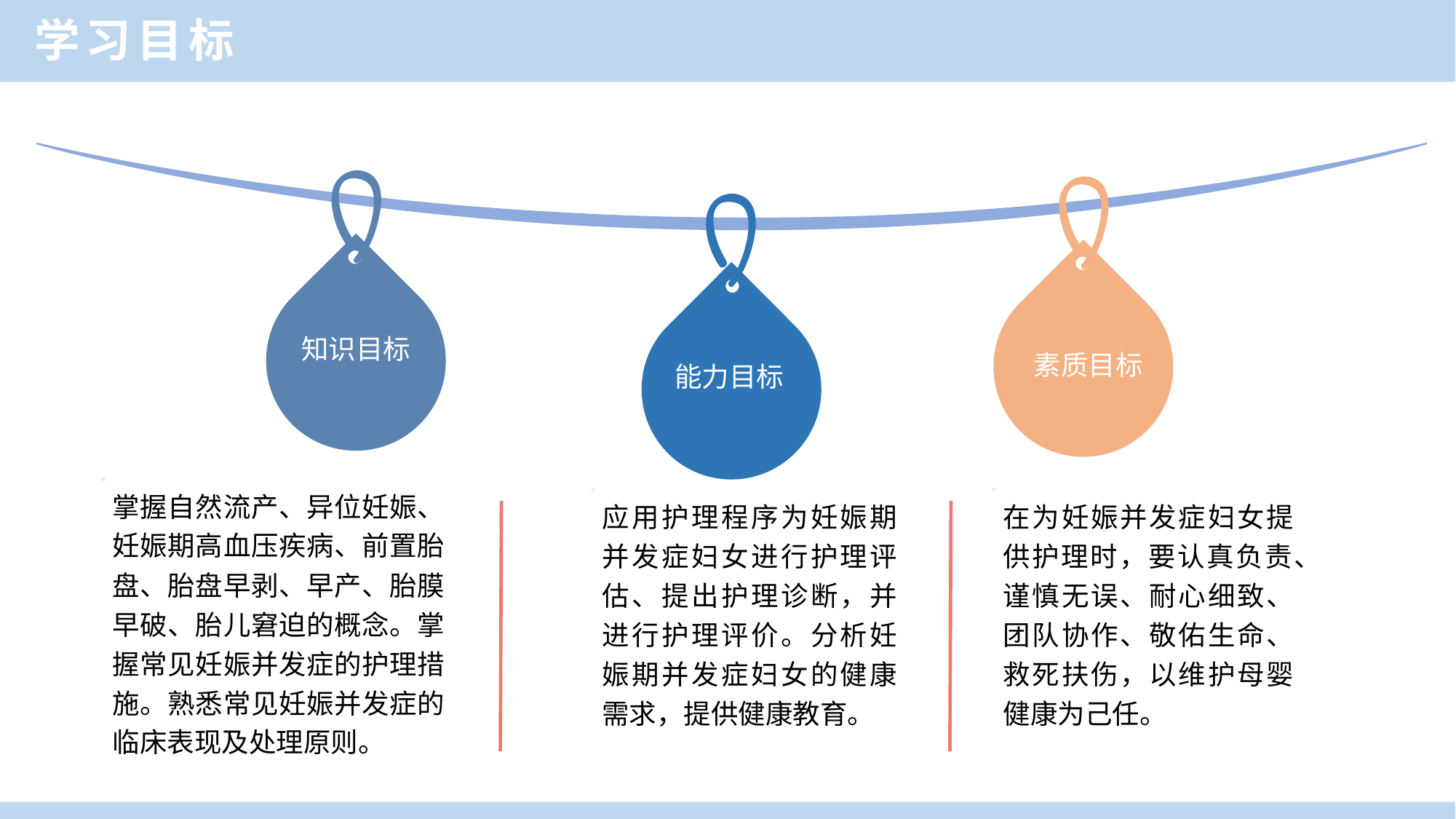

学习目标

知识目标

素质目标

能力目标
掌握自然流产、异位妊娠、妊娠期高血压疾病、前置胎盘、胎盘早剥、早产、胎膜早破、胎儿窘迫的概念。掌握常见妊娠并发症的护理措施。熟悉常见妊娠并发症的临床表现及处理原则。
应用护理程序为妊娠期并发症妇女进行护理评估、提出护理诊断，并进行护理评价。分析妊娠期并发症妇女的健康需求，提供健康教育。
在为妊娠并发症妇女提供护理时，要认真负责、谨慎无误、耐心细致、团队协作、敬佑生命、救死扶伤，以维护母婴健康为己任。